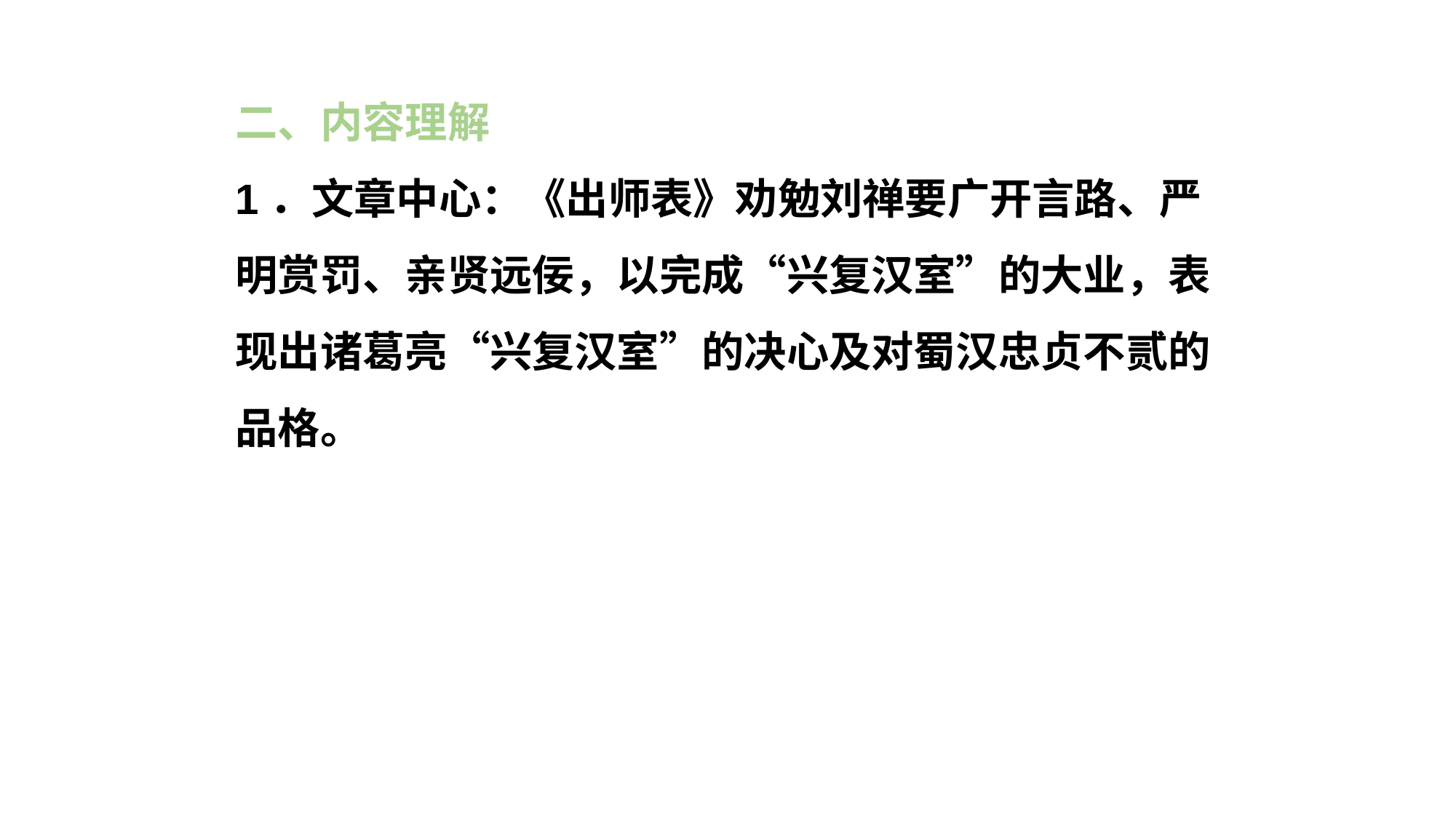

二、内容理解
1．文章中心：《出师表》劝勉刘禅要广开言路、严明赏罚、亲贤远佞，以完成“兴复汉室”的大业，表现出诸葛亮“兴复汉室”的决心及对蜀汉忠贞不贰的品格。